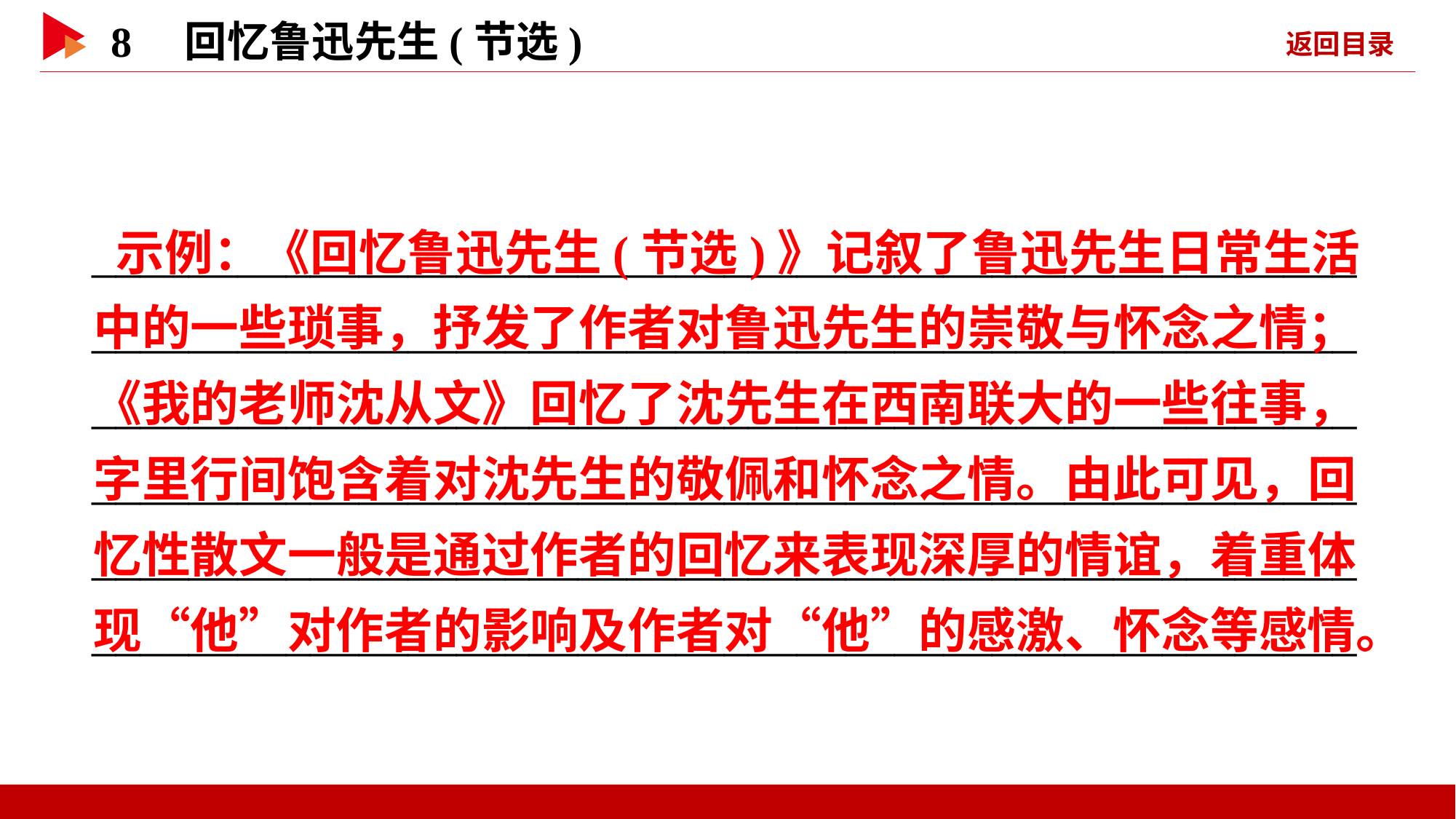

示例：《回忆鲁迅先生(节选)》记叙了鲁迅先生日常生活中的一些琐事，抒发了作者对鲁迅先生的崇敬与怀念之情；《我的老师沈从文》回忆了沈先生在西南联大的一些往事，字里行间饱含着对沈先生的敬佩和怀念之情。由此可见，回忆性散文一般是通过作者的回忆来表现深厚的情谊，着重体现“他”对作者的影响及作者对“他”的感激、怀念等感情。
________________________________________________________________________________________________________________________________________________________________________________________________________________________________________________________________________________________________________________________